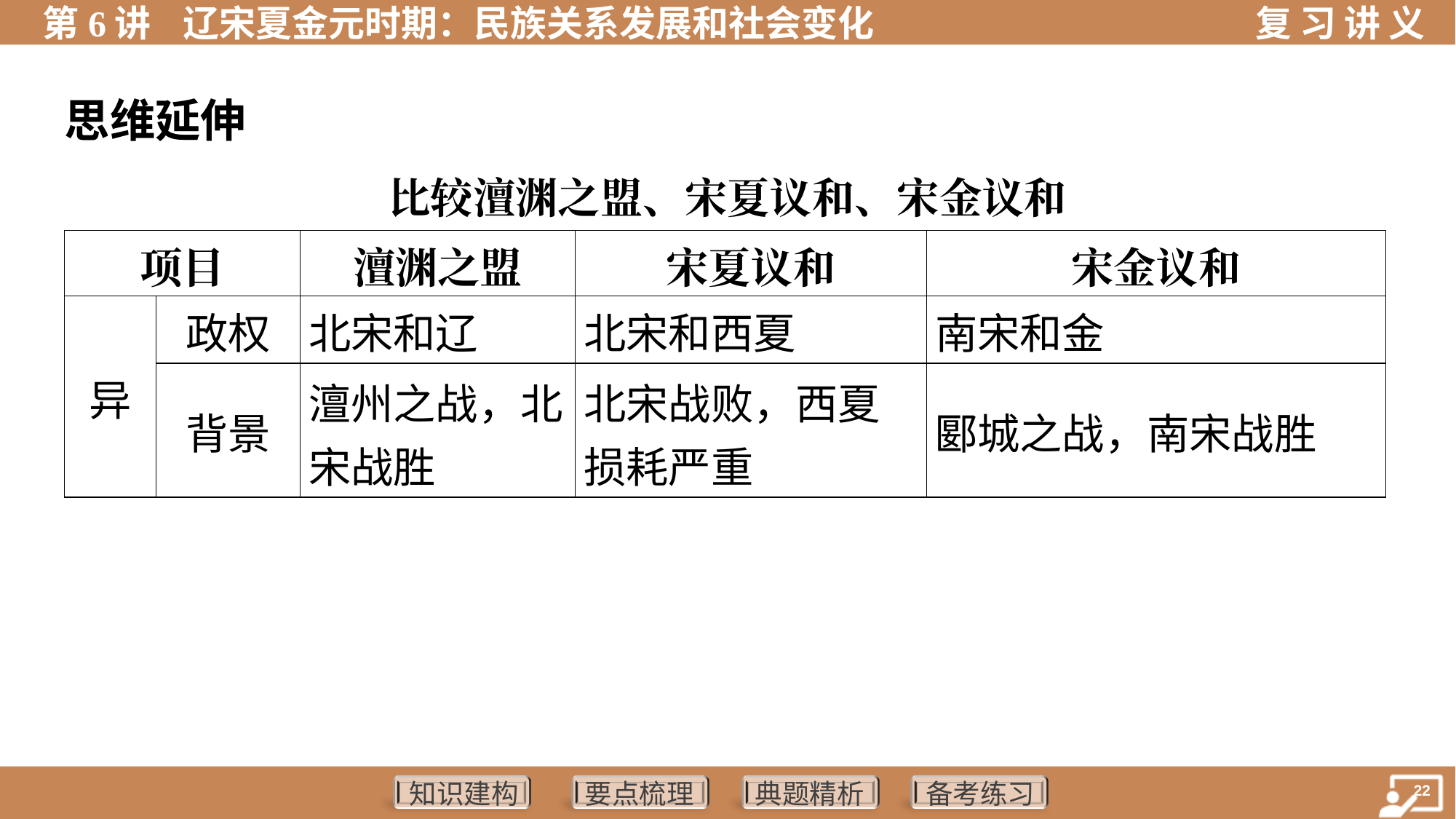

思维延伸
比较澶渊之盟、宋夏议和、宋金议和
| 项目 |  | 澶渊之盟 | 宋夏议和 | 宋金议和 |
| --- | --- | --- | --- | --- |
| 异 | 政权 | 北宋和辽 | 北宋和西夏 | 南宋和金 |
|  | 背景 | 澶州之战，北 宋战胜 | 北宋战败，西夏 损耗严重 | 郾城之战，南宋战胜 |